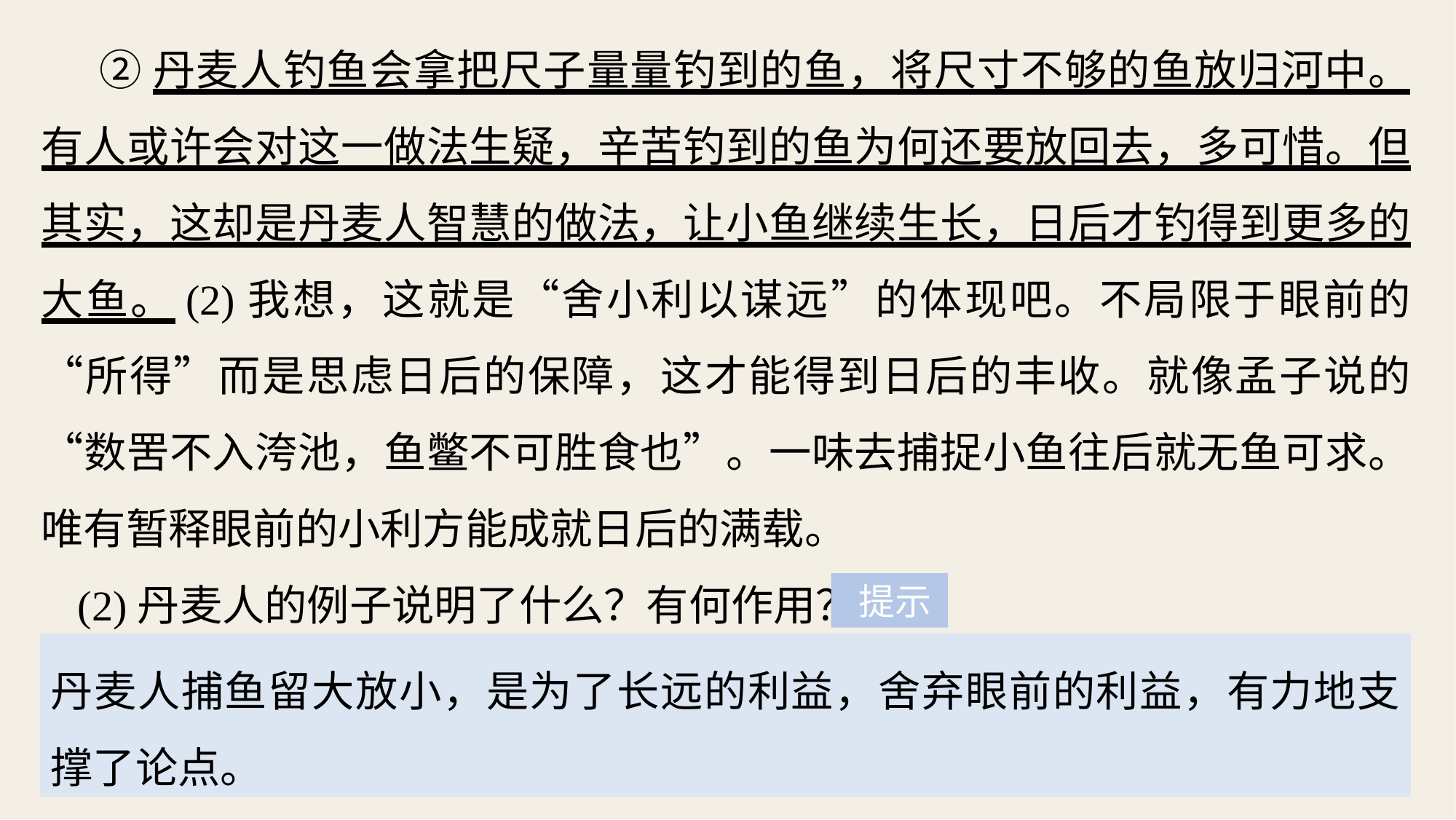

②丹麦人钓鱼会拿把尺子量量钓到的鱼，将尺寸不够的鱼放归河中。有人或许会对这一做法生疑，辛苦钓到的鱼为何还要放回去，多可惜。但其实，这却是丹麦人智慧的做法，让小鱼继续生长，日后才钓得到更多的大鱼。(2)我想，这就是“舍小利以谋远”的体现吧。不局限于眼前的“所得”而是思虑日后的保障，这才能得到日后的丰收。就像孟子说的“数罟不入洿池，鱼鳖不可胜食也”。一味去捕捉小鱼往后就无鱼可求。唯有暂释眼前的小利方能成就日后的满载。
(2)丹麦人的例子说明了什么？有何作用？
 提示
丹麦人捕鱼留大放小，是为了长远的利益，舍弃眼前的利益，有力地支撑了论点。